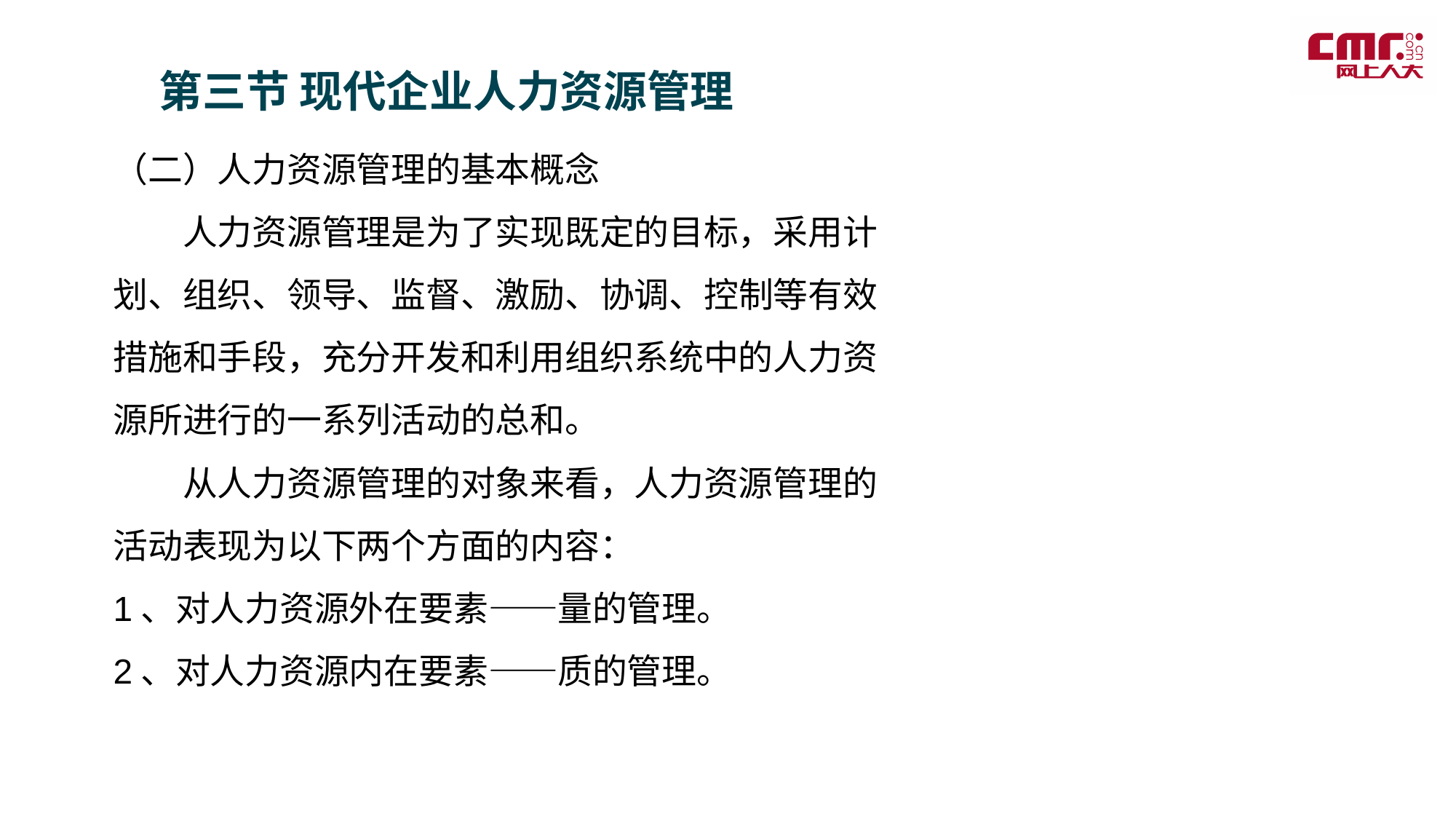

第三节 现代企业人力资源管理
（二）人力资源管理的基本概念
　　人力资源管理是为了实现既定的目标，采用计划、组织、领导、监督、激励、协调、控制等有效措施和手段，充分开发和利用组织系统中的人力资源所进行的一系列活动的总和。
　　从人力资源管理的对象来看，人力资源管理的活动表现为以下两个方面的内容：
1、对人力资源外在要素——量的管理。
2、对人力资源内在要素——质的管理。